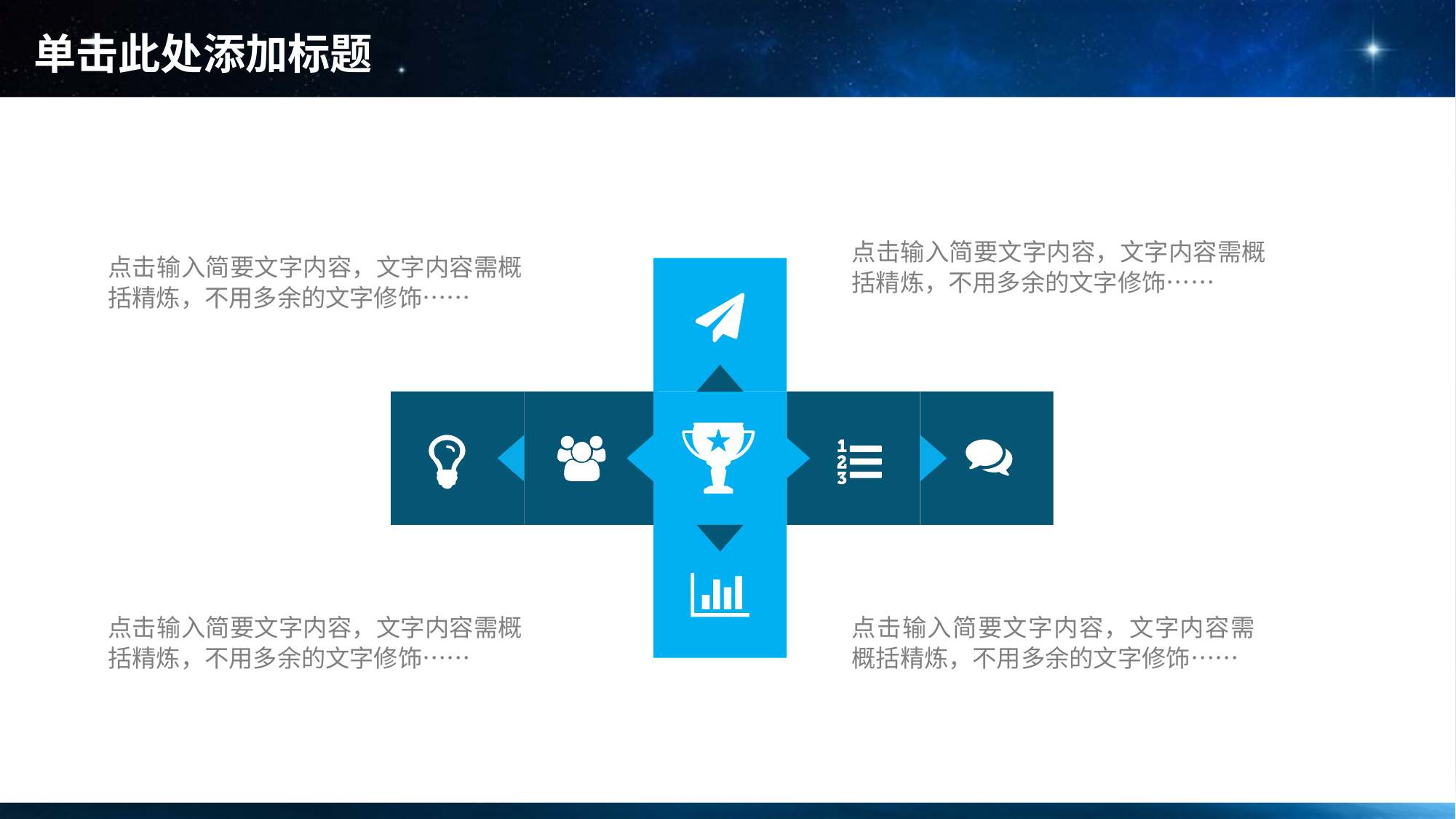

# 单击此处添加标题
点击输入简要文字内容，文字内容需概括精炼，不用多余的文字修饰……
点击输入简要文字内容，文字内容需概括精炼，不用多余的文字修饰……

点击输入简要文字内容，文字内容需概括精炼，不用多余的文字修饰……
点击输入简要文字内容，文字内容需概括精炼，不用多余的文字修饰……